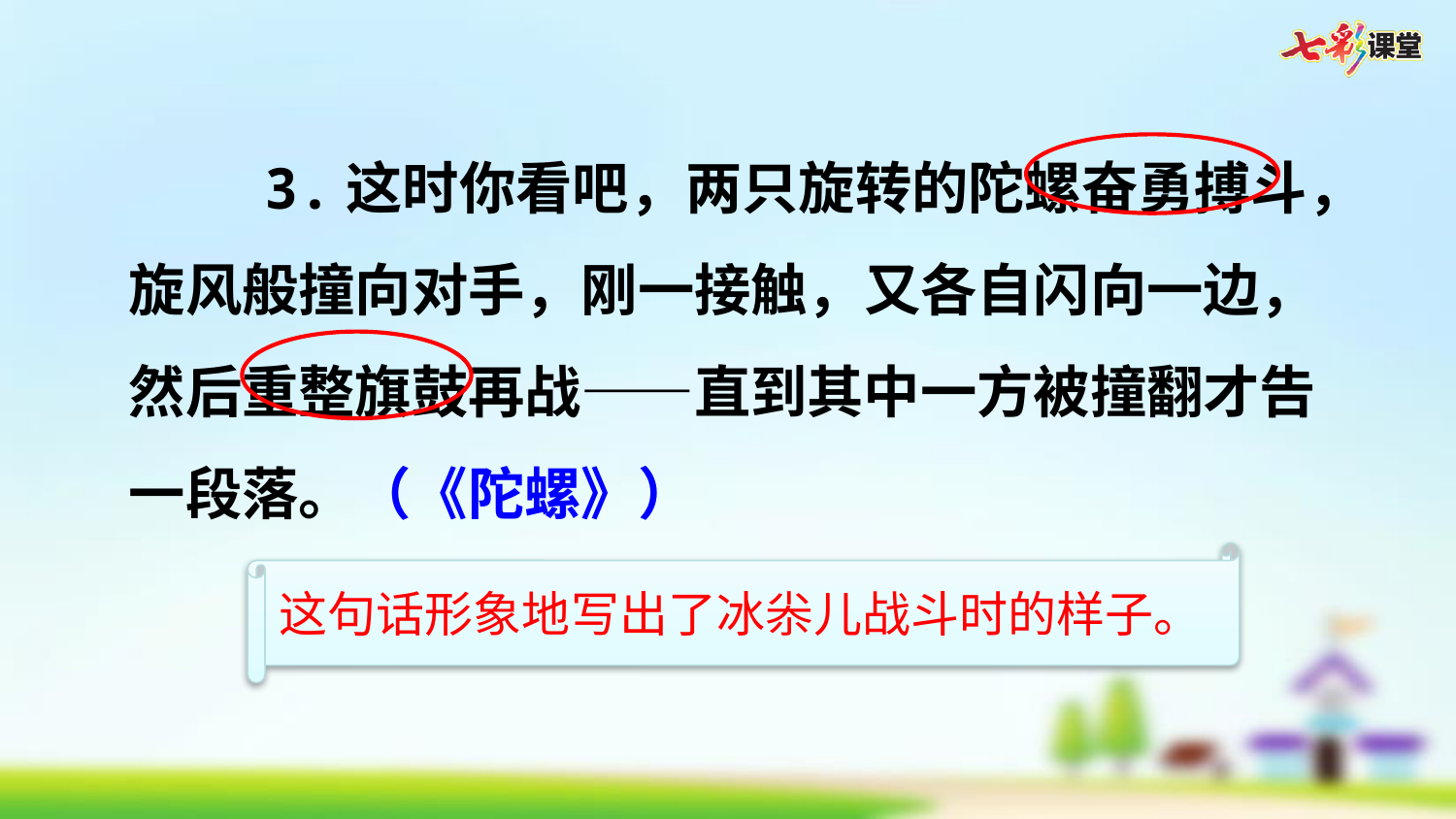

3.这时你看吧，两只旋转的陀螺奋勇搏斗，旋风般撞向对手，刚一接触，又各自闪向一边，然后重整旗鼓再战——直到其中一方被撞翻才告一段落。（《陀螺》）

这句话形象地写出了冰尜儿战斗时的样子。